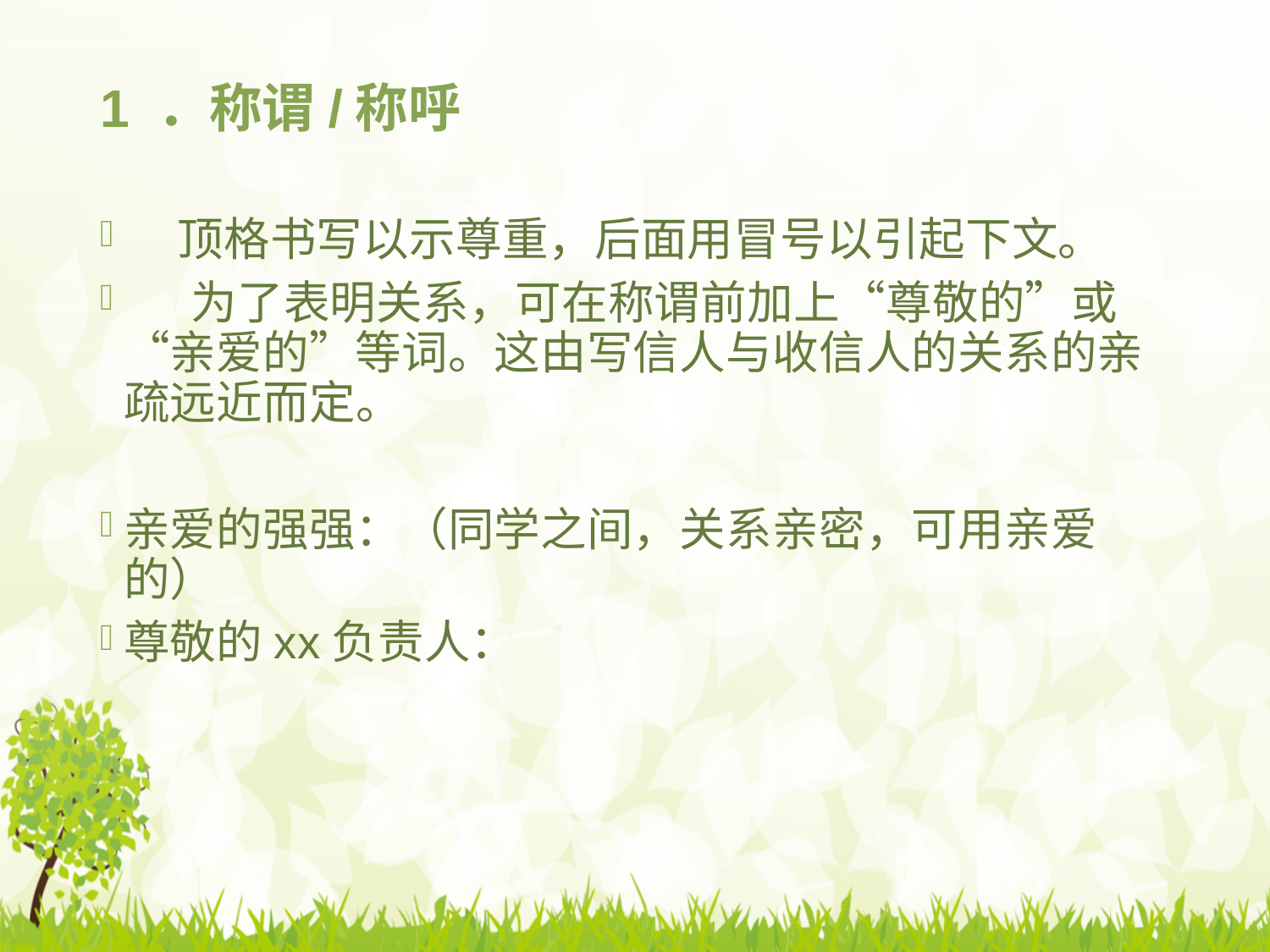

# 1 ．称谓/称呼
    顶格书写以示尊重，后面用冒号以引起下文。
　  为了表明关系，可在称谓前加上“尊敬的”或“亲爱的”等词。这由写信人与收信人的关系的亲疏远近而定。

亲爱的强强：（同学之间，关系亲密，可用亲爱的）
尊敬的xx负责人：